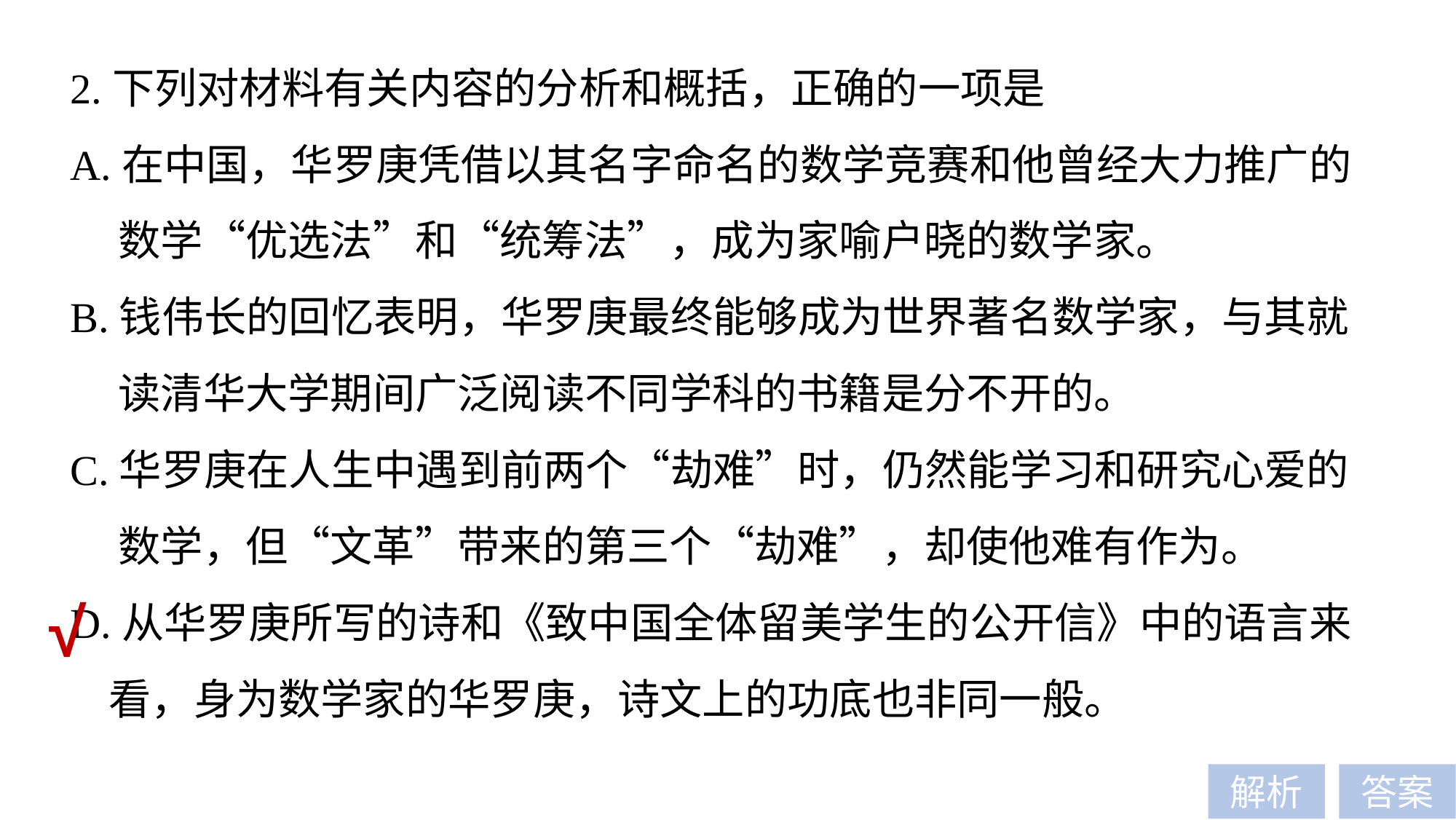

2.下列对材料有关内容的分析和概括，正确的一项是
A.在中国，华罗庚凭借以其名字命名的数学竞赛和他曾经大力推广的
    数学“优选法”和“统筹法”，成为家喻户晓的数学家。
B.钱伟长的回忆表明，华罗庚最终能够成为世界著名数学家，与其就
    读清华大学期间广泛阅读不同学科的书籍是分不开的。
C.华罗庚在人生中遇到前两个“劫难”时，仍然能学习和研究心爱的
    数学，但“文革”带来的第三个“劫难”，却使他难有作为。
D.从华罗庚所写的诗和《致中国全体留美学生的公开信》中的语言来
   看，身为数学家的华罗庚，诗文上的功底也非同一般。
√
解析
答案